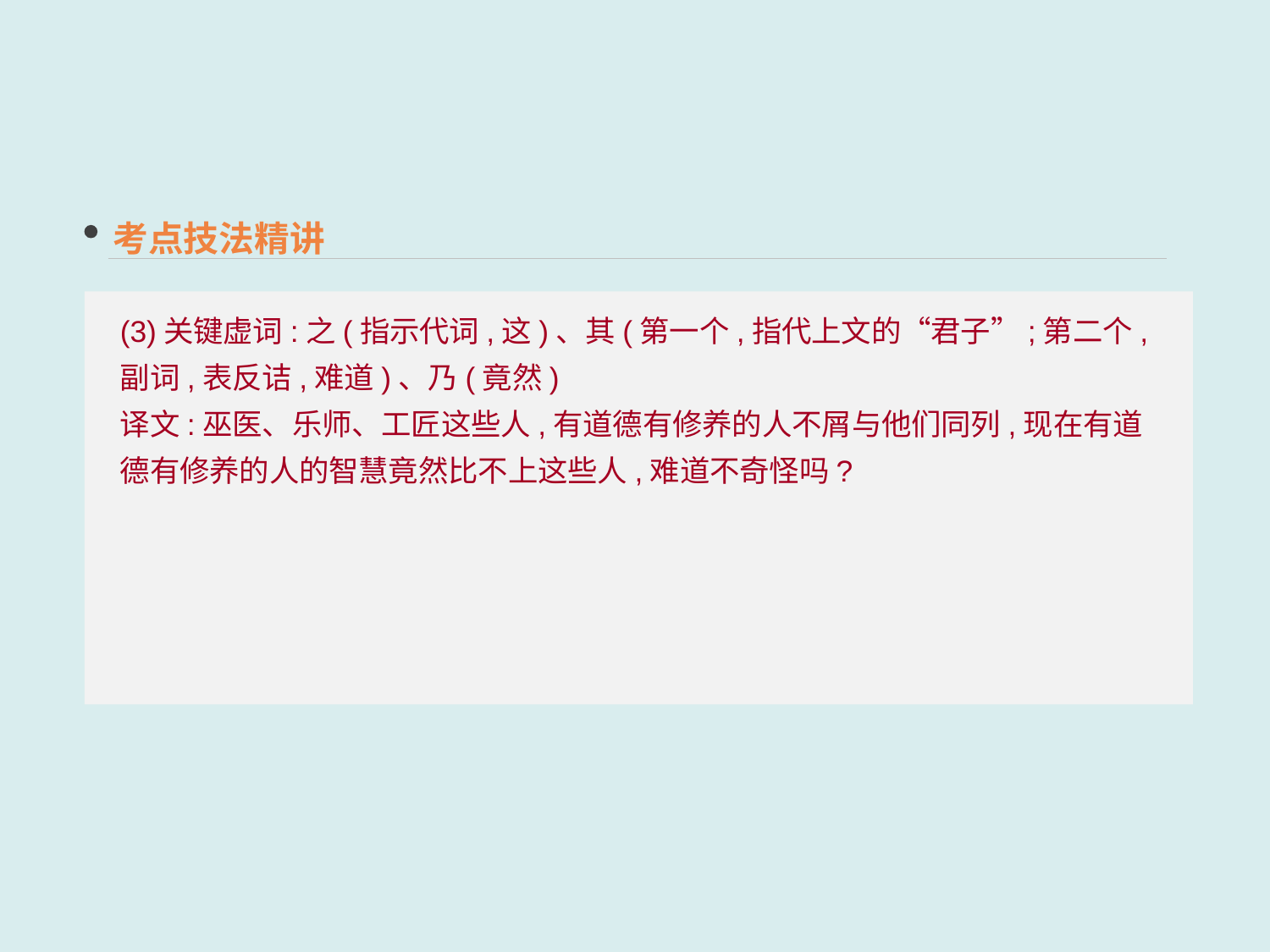

考点技法精讲

(3)关键虚词:之(指示代词,这)、其(第一个,指代上文的“君子”;第二个,副词,表反诘,难道)、乃(竟然)
译文:巫医、乐师、工匠这些人,有道德有修养的人不屑与他们同列,现在有道德有修养的人的智慧竟然比不上这些人,难道不奇怪吗?